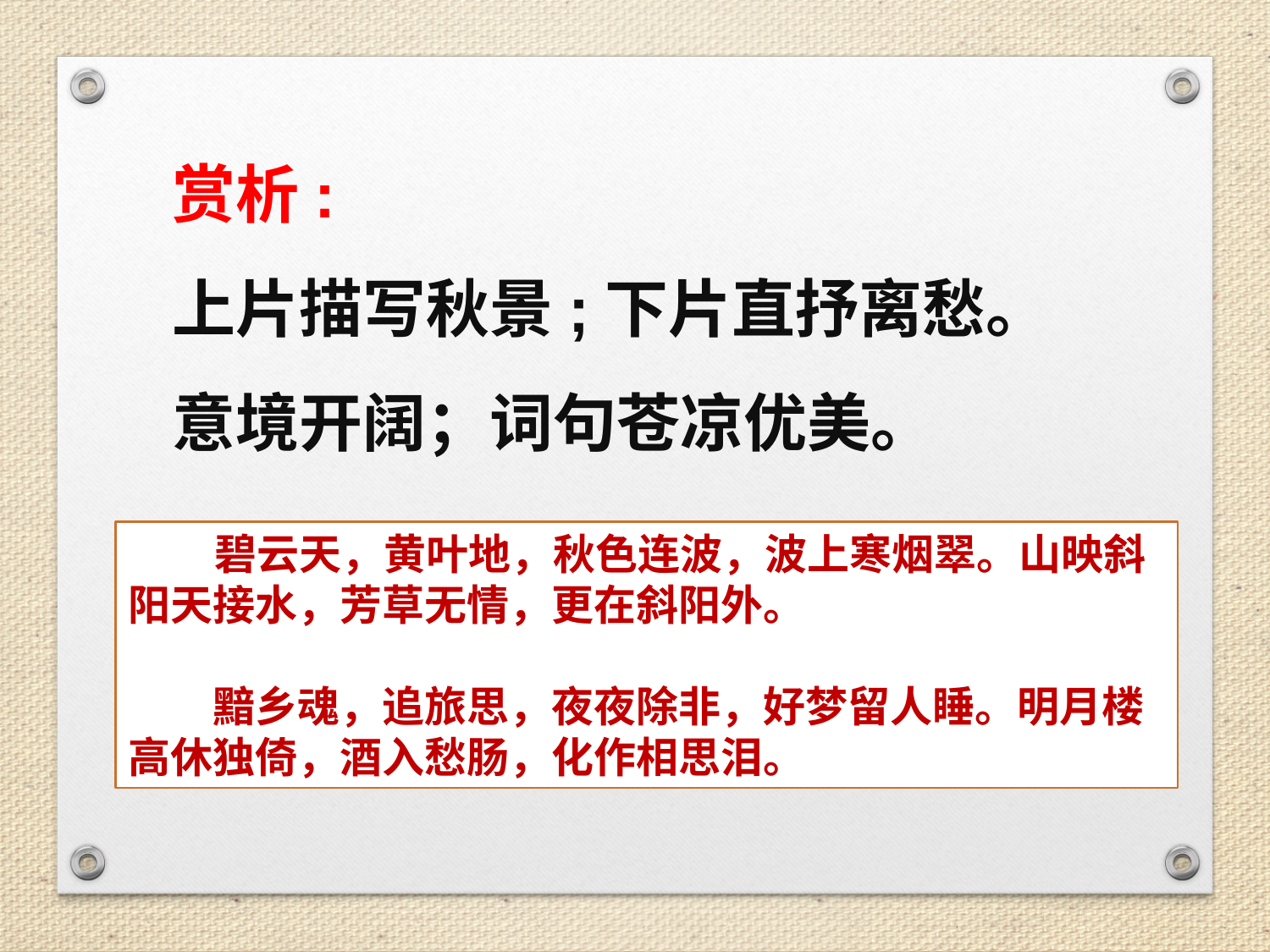

赏析:
上片描写秋景;下片直抒离愁。
意境开阔；词句苍凉优美。
        碧云天，黄叶地，秋色连波，波上寒烟翠。山映斜阳天接水，芳草无情，更在斜阳外。

　　黯乡魂，追旅思，夜夜除非，好梦留人睡。明月楼高休独倚，酒入愁肠，化作相思泪。